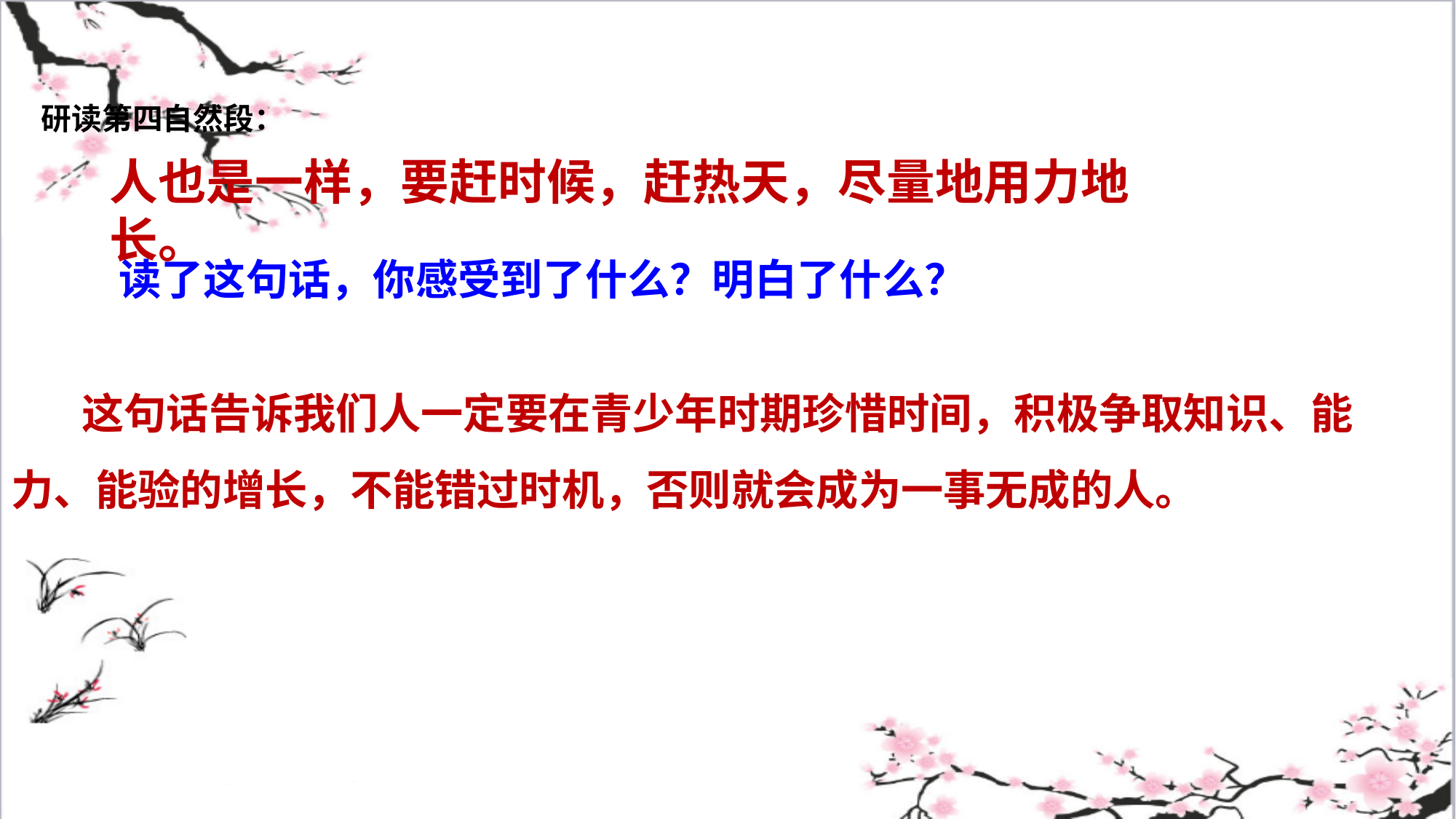

研读第四自然段：
人也是一样，要赶时候，赶热天，尽量地用力地长。
 读了这句话，你感受到了什么？明白了什么？
   这句话告诉我们人一定要在青少年时期珍惜时间，积极争取知识、能力、能验的增长，不能错过时机，否则就会成为一事无成的人。